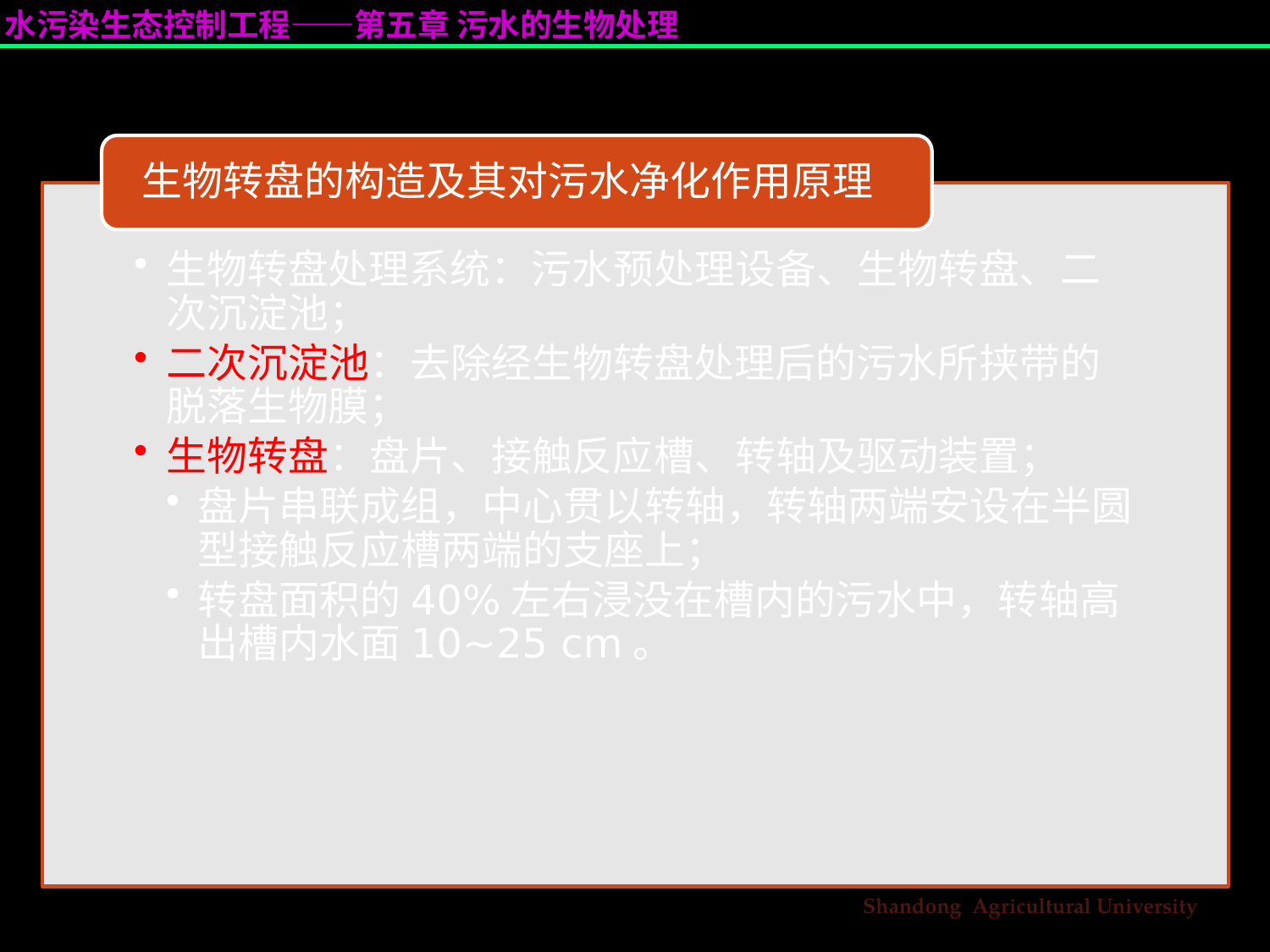

生物转盘处理系统：污水预处理设备、生物转盘、二次沉淀池；
二次沉淀池：去除经生物转盘处理后的污水所挟带的脱落生物膜；
生物转盘：盘片、接触反应槽、转轴及驱动装置；
盘片串联成组，中心贯以转轴，转轴两端安设在半圆型接触反应槽两端的支座上；
转盘面积的40%左右浸没在槽内的污水中，转轴高出槽内水面10~25 cm。
生物转盘的构造及其对污水净化作用原理